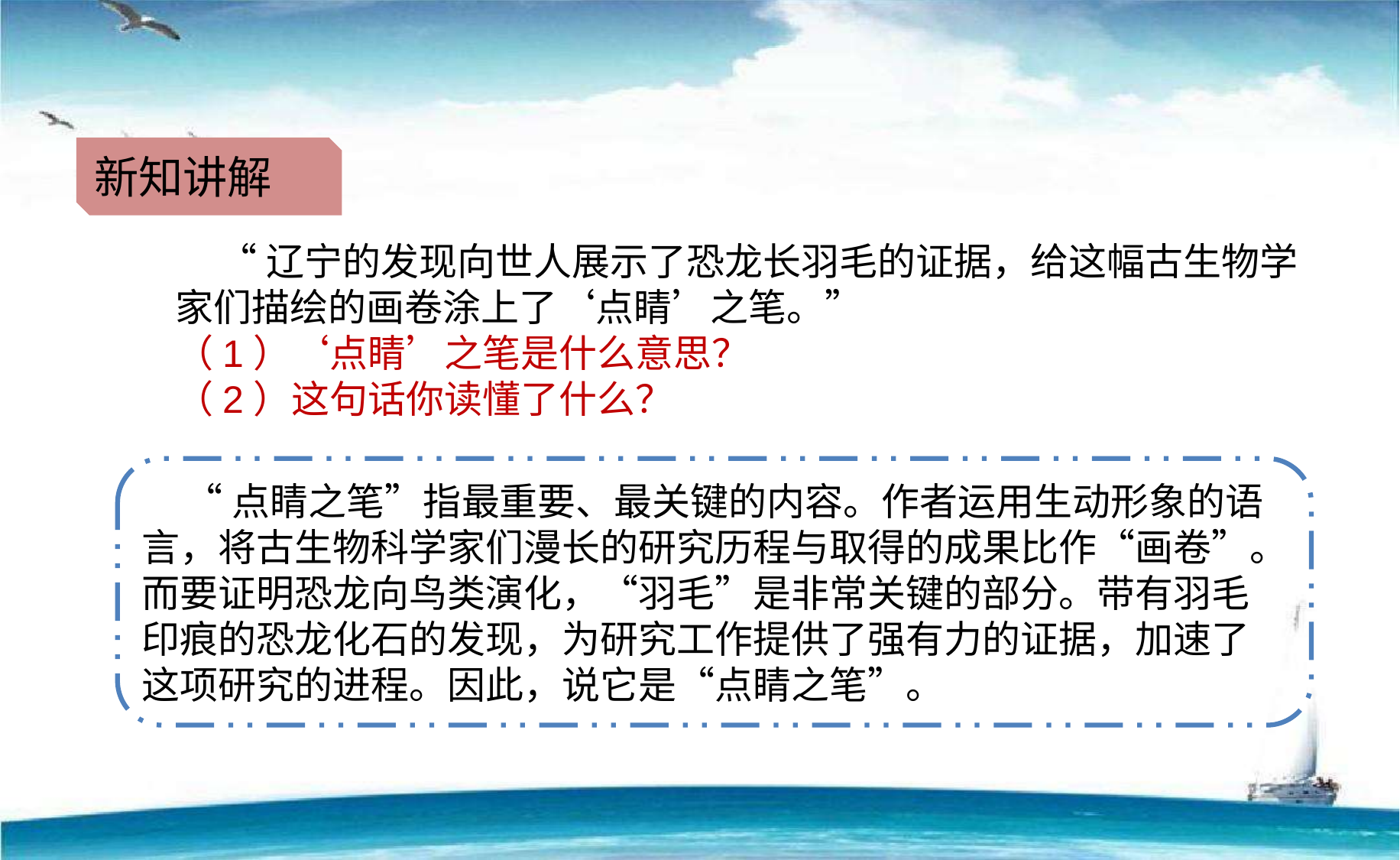

新知讲解
     “辽宁的发现向世人展示了恐龙长羽毛的证据，给这幅古生物学家们描绘的画卷涂上了‘点睛’之笔。”
（1）‘点睛’之笔是什么意思？
（2）这句话你读懂了什么？
     “点睛之笔”指最重要、最关键的内容。作者运用生动形象的语言，将古生物科学家们漫长的研究历程与取得的成果比作“画卷”。而要证明恐龙向鸟类演化，“羽毛”是非常关键的部分。带有羽毛印痕的恐龙化石的发现，为研究工作提供了强有力的证据，加速了这项研究的进程。因此，说它是“点睛之笔”。